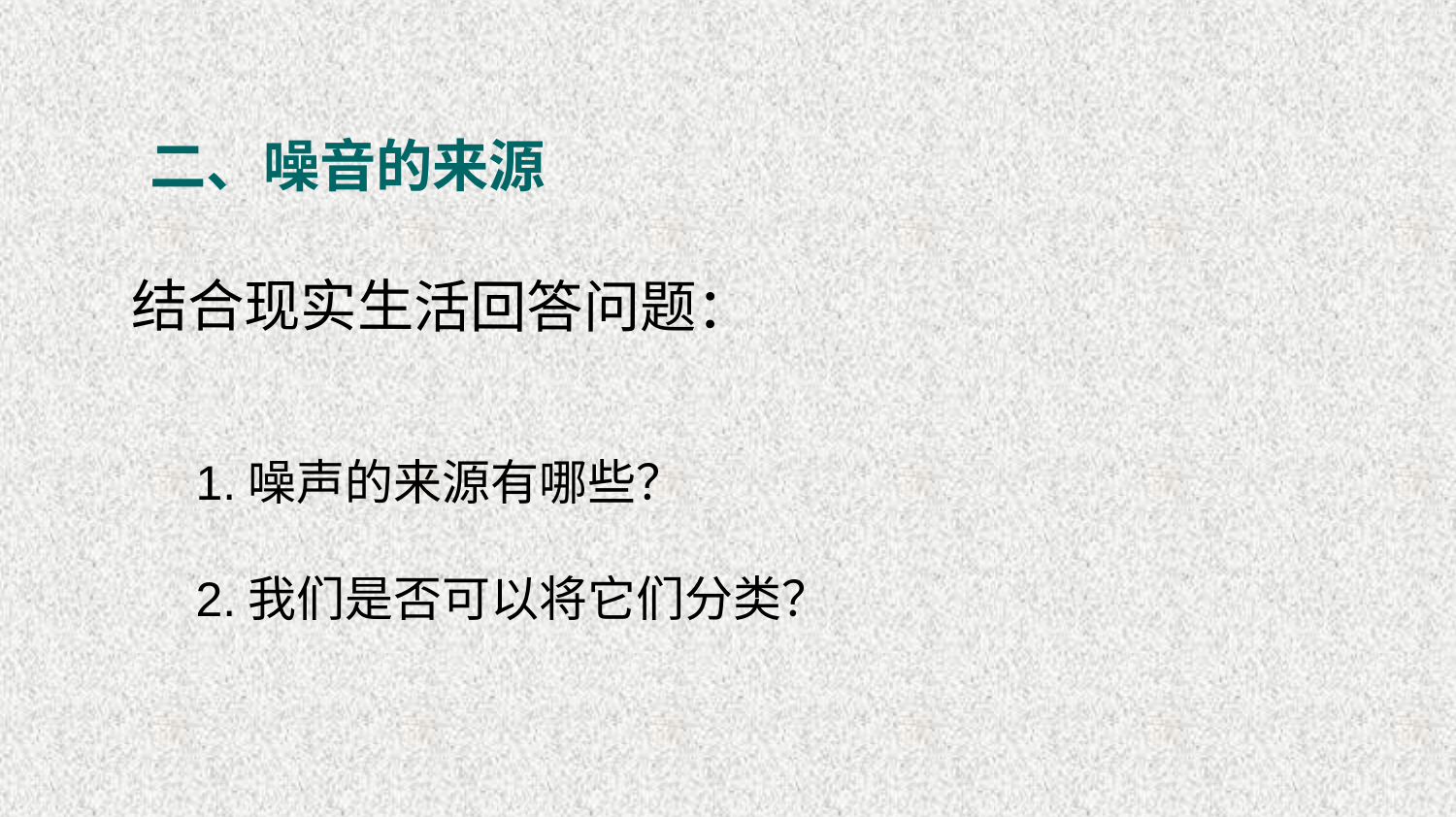

二、噪音的来源
结合现实生活回答问题：
1.噪声的来源有哪些？
2.我们是否可以将它们分类？